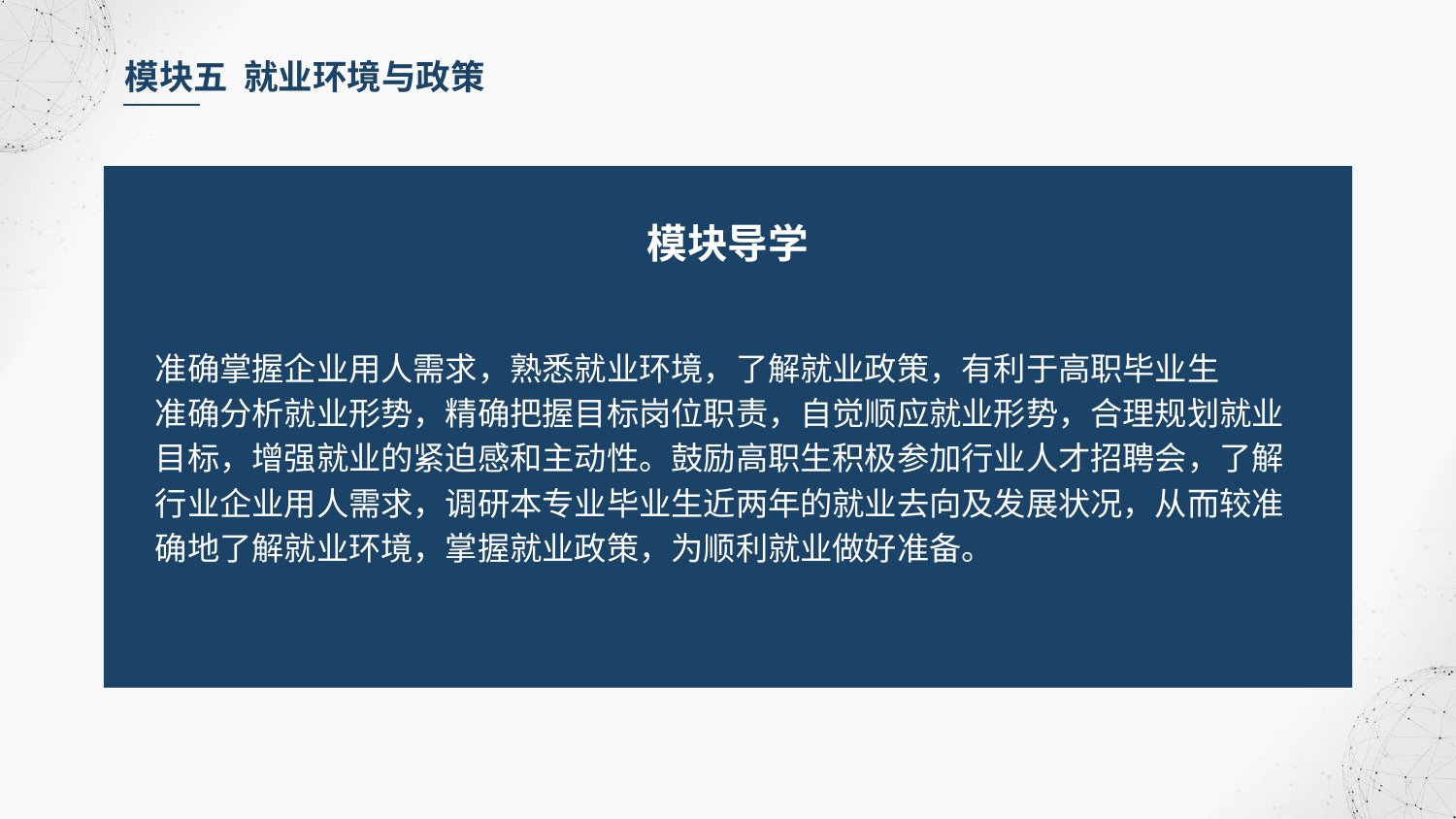

模块五  就业环境与政策

模块导学
准确掌握企业用人需求，熟悉就业环境，了解就业政策，有利于高职毕业生
准确分析就业形势，精确把握目标岗位职责，自觉顺应就业形势，合理规划就业
目标，增强就业的紧迫感和主动性。鼓励高职生积极参加行业人才招聘会，了解
行业企业用人需求，调研本专业毕业生近两年的就业去向及发展状况，从而较准
确地了解就业环境，掌握就业政策，为顺利就业做好准备。